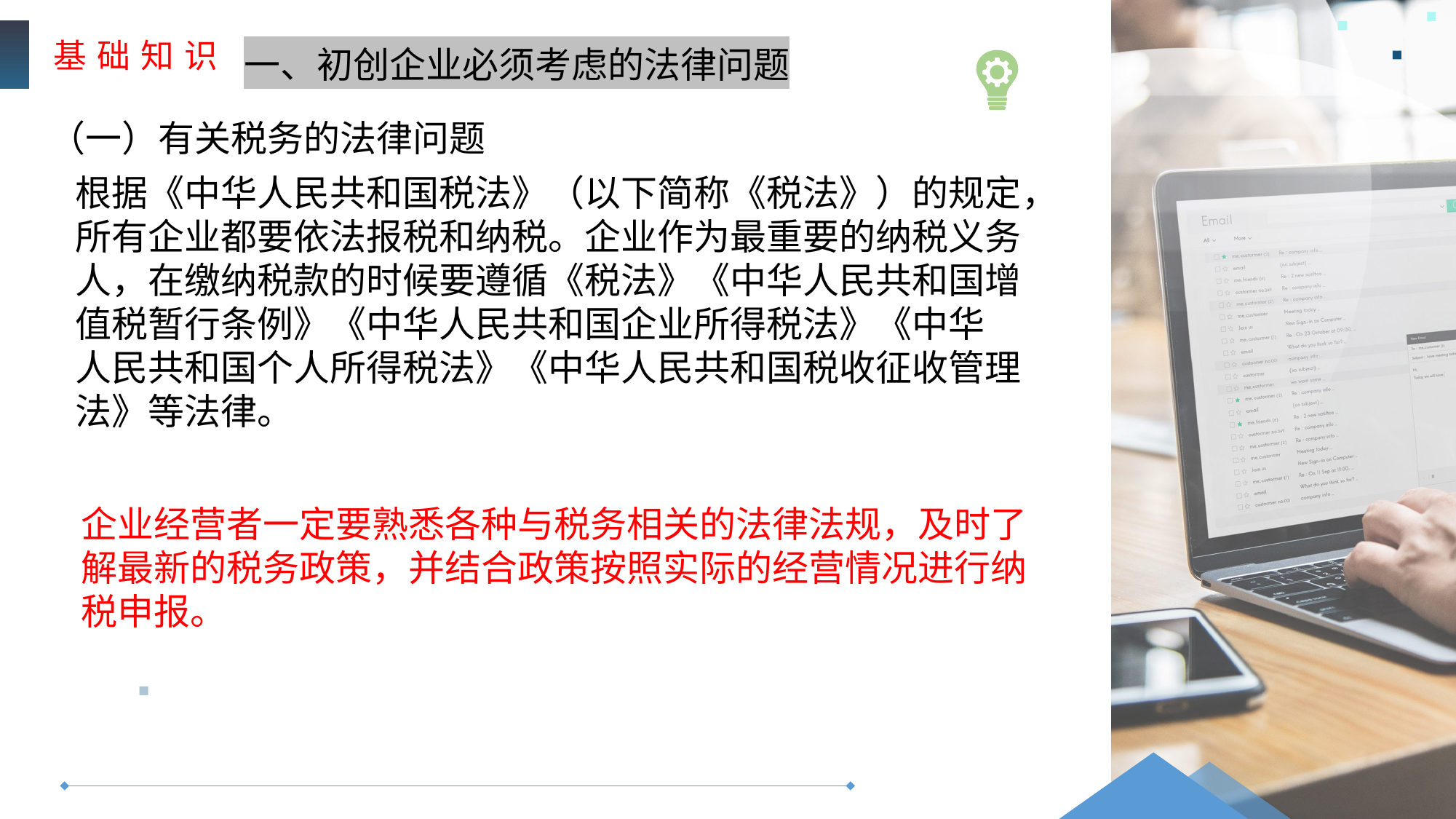

基 础 知 识

一、初创企业必须考虑的法律问题

（一）有关税务的法律问题
根据《中华人民共和国税法》（以下简称《税法》）的规定，所有企业都要依法报税和纳税。企业作为最重要的纳税义务人，在缴纳税款的时候要遵循《税法》《中华人民共和国增值税暂行条例》《中华人民共和国企业所得税法》《中华
人民共和国个人所得税法》《中华人民共和国税收征收管理法》等法律。
企业经营者一定要熟悉各种与税务相关的法律法规，及时了解最新的税务政策，并结合政策按照实际的经营情况进行纳税申报。